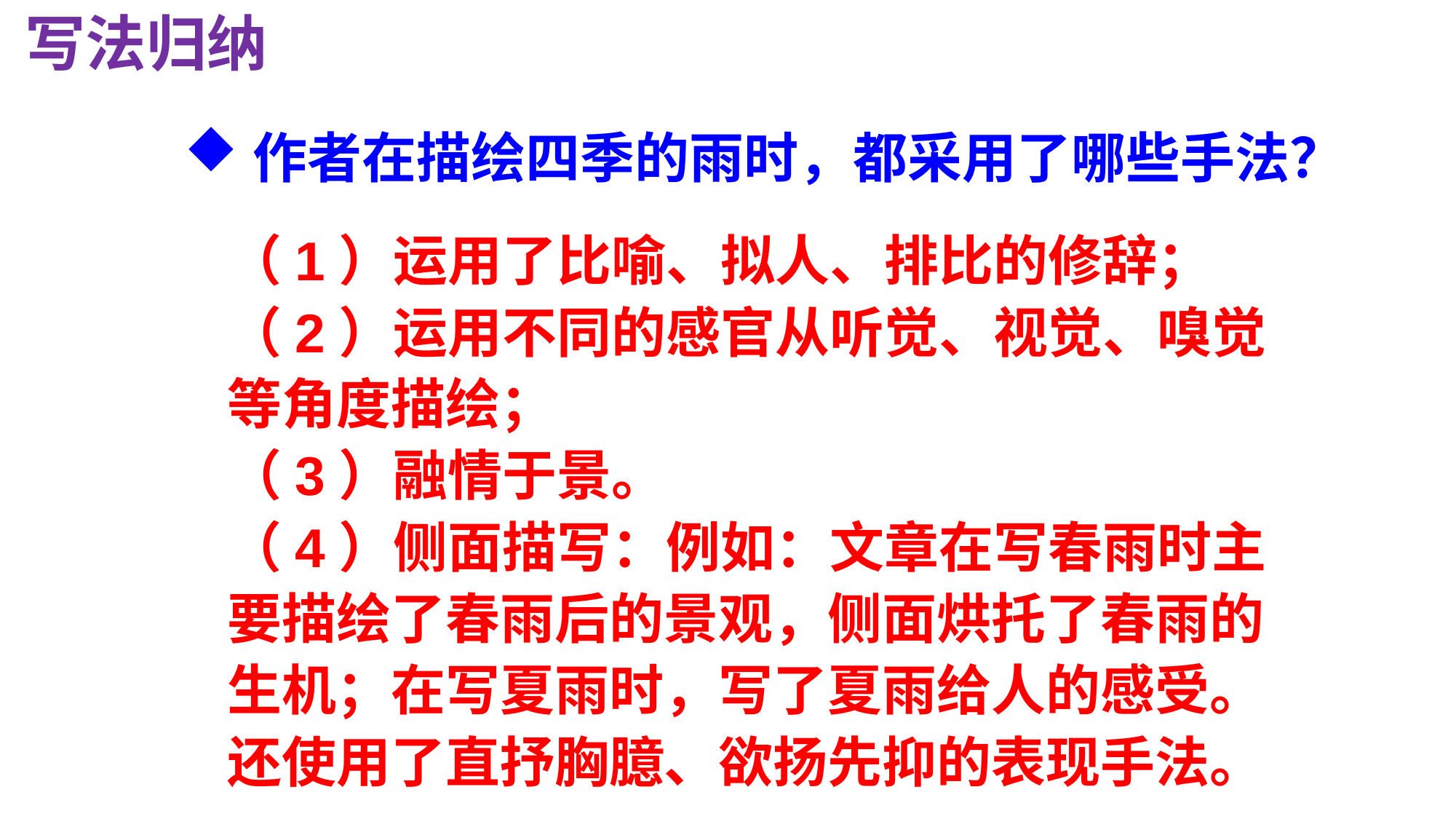

写法归纳
作者在描绘四季的雨时，都采用了哪些手法？
（1）运用了比喻、拟人、排比的修辞；
（2）运用不同的感官从听觉、视觉、嗅觉等角度描绘；
（3）融情于景。
（4）侧面描写：例如：文章在写春雨时主要描绘了春雨后的景观，侧面烘托了春雨的生机；在写夏雨时，写了夏雨给人的感受。还使用了直抒胸臆、欲扬先抑的表现手法。